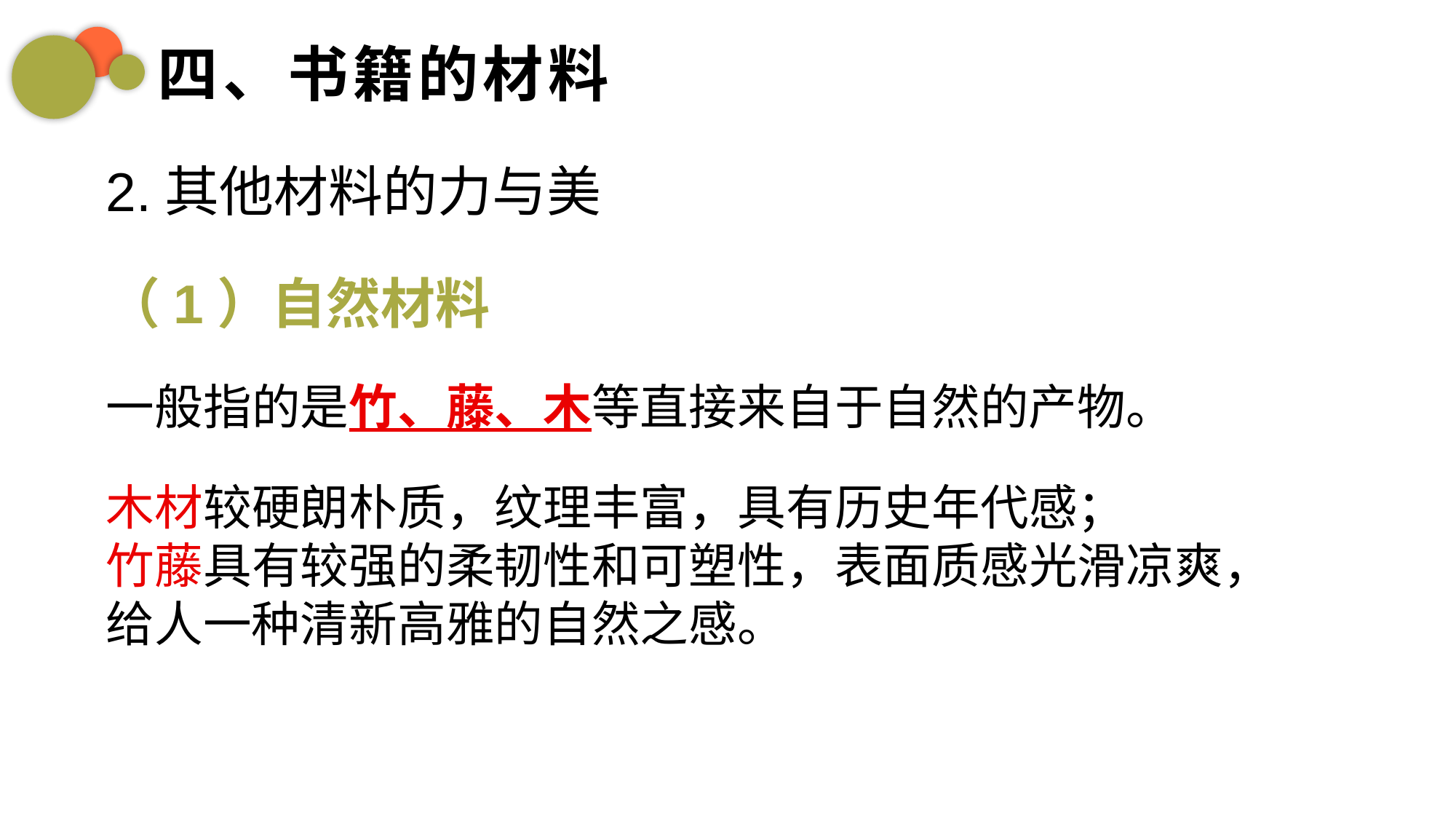

四、书籍的材料
2.其他材料的力与美
（1）自然材料
一般指的是竹、藤、木等直接来自于自然的产物。
木材较硬朗朴质，纹理丰富，具有历史年代感；
竹藤具有较强的柔韧性和可塑性，表面质感光滑凉爽，给人一种清新高雅的自然之感。